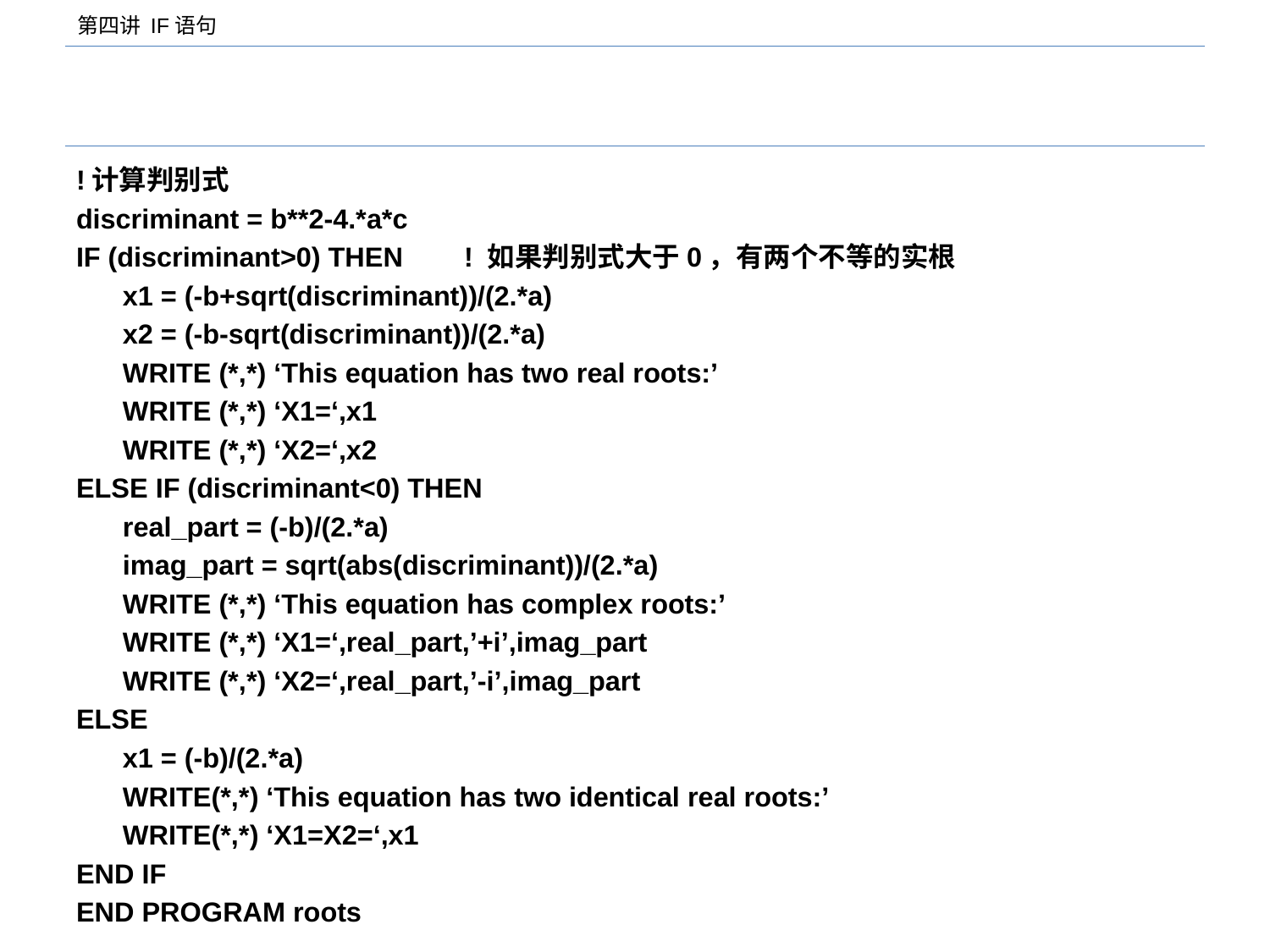

#
!计算判别式
discriminant = b**2-4.*a*c
IF (discriminant>0) THEN        ! 如果判别式大于0，有两个不等的实根
	x1 = (-b+sqrt(discriminant))/(2.*a)
	x2 = (-b-sqrt(discriminant))/(2.*a)
	WRITE (*,*) ‘This equation has two real roots:’
	WRITE (*,*) ‘X1=‘,x1
	WRITE (*,*) ‘X2=‘,x2
ELSE IF (discriminant<0) THEN
	real_part = (-b)/(2.*a)
	imag_part = sqrt(abs(discriminant))/(2.*a)
	WRITE (*,*) ‘This equation has complex roots:’
	WRITE (*,*) ‘X1=‘,real_part,’+i’,imag_part
	WRITE (*,*) ‘X2=‘,real_part,’-i’,imag_part
ELSE
	x1 = (-b)/(2.*a)
	WRITE(*,*) ‘This equation has two identical real roots:’
	WRITE(*,*) ‘X1=X2=‘,x1
END IF
END PROGRAM roots